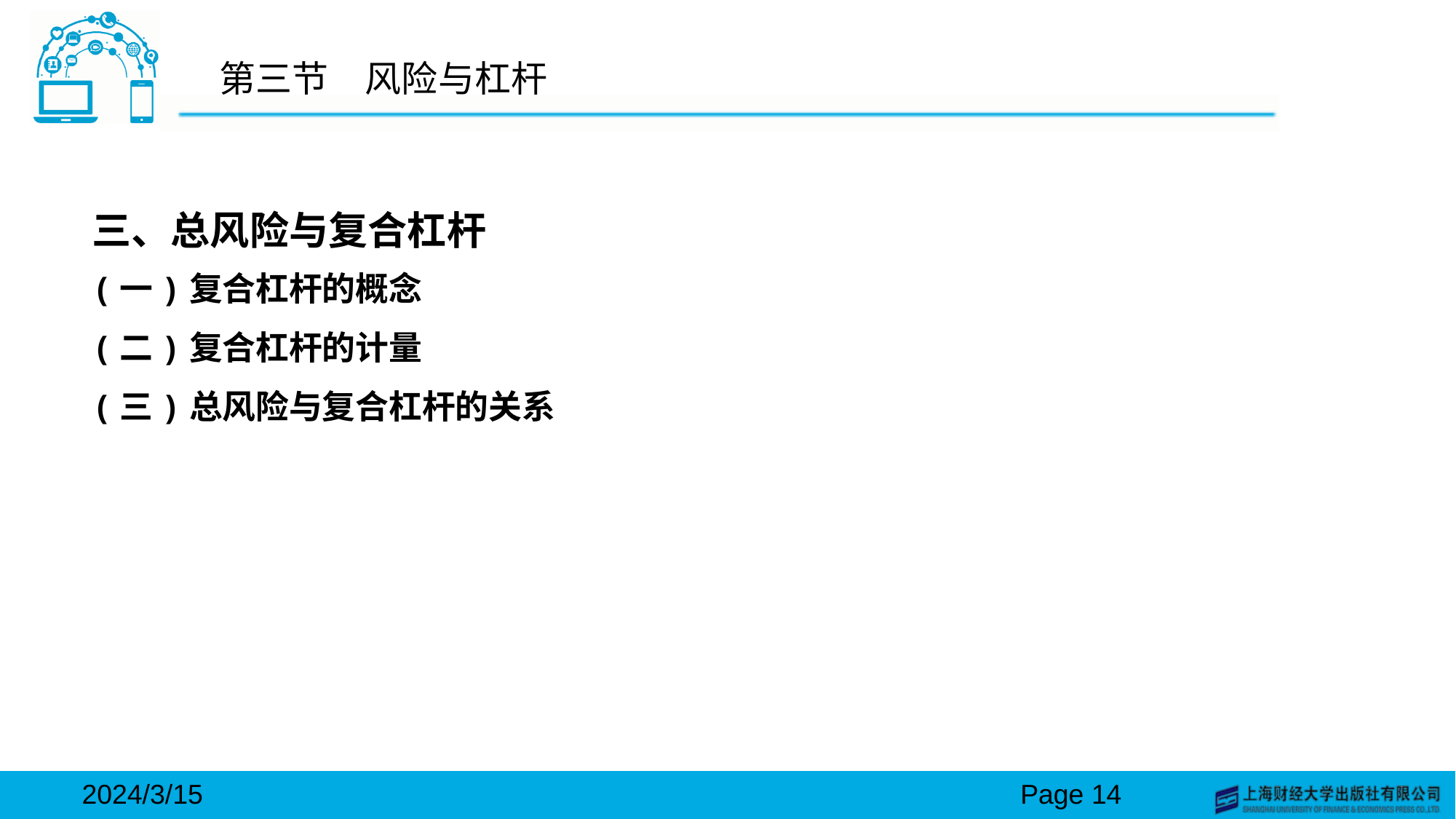

# 第三节　风险与杠杆
三、总风险与复合杠杆
(一)复合杠杆的概念
(二)复合杠杆的计量
(三)总风险与复合杠杆的关系

2024/3/15
Page 14